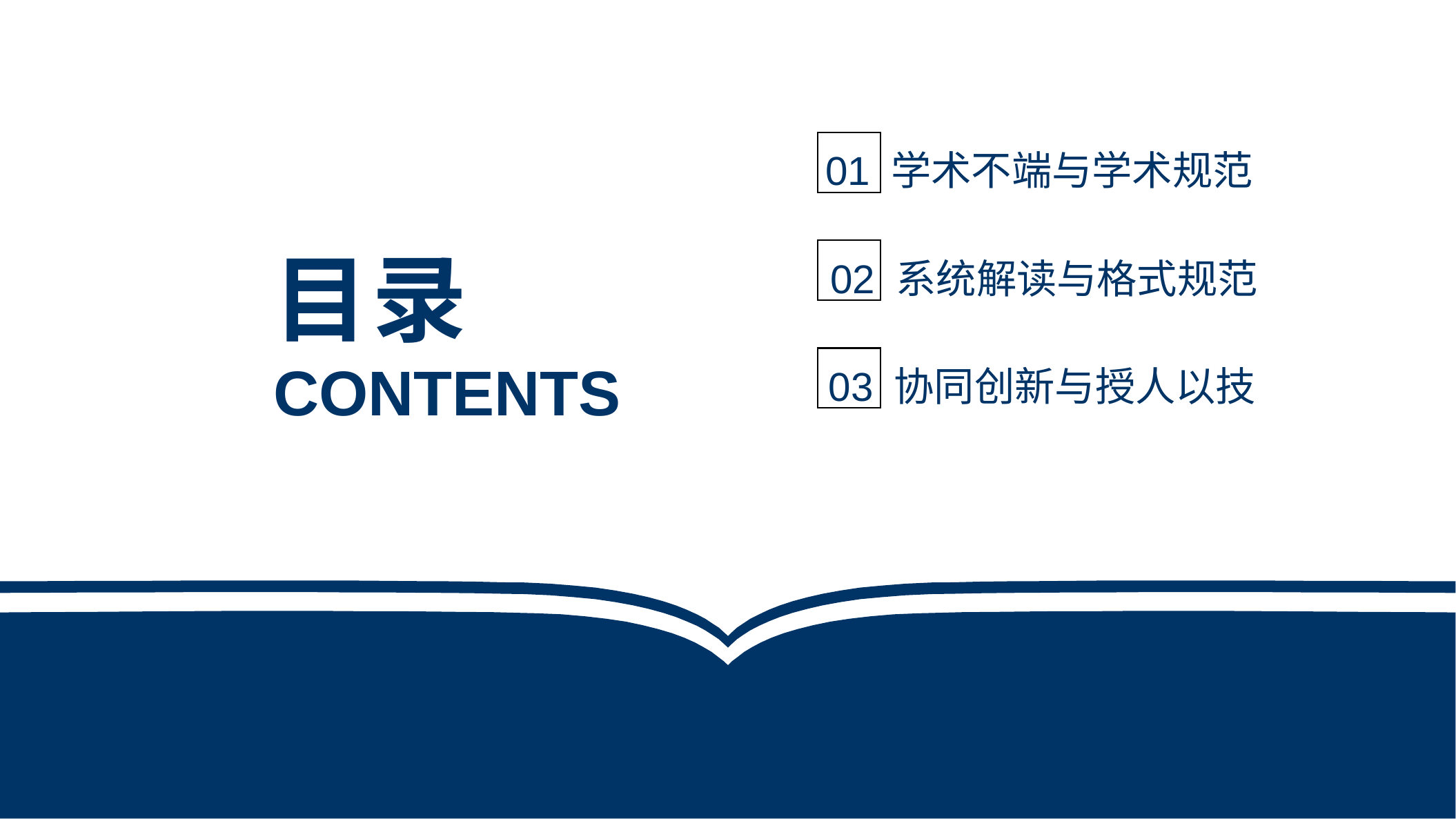

01 学术不端与学术规范

目录
02 系统解读与格式规范

CONTENTS
03 协同创新与授人以技